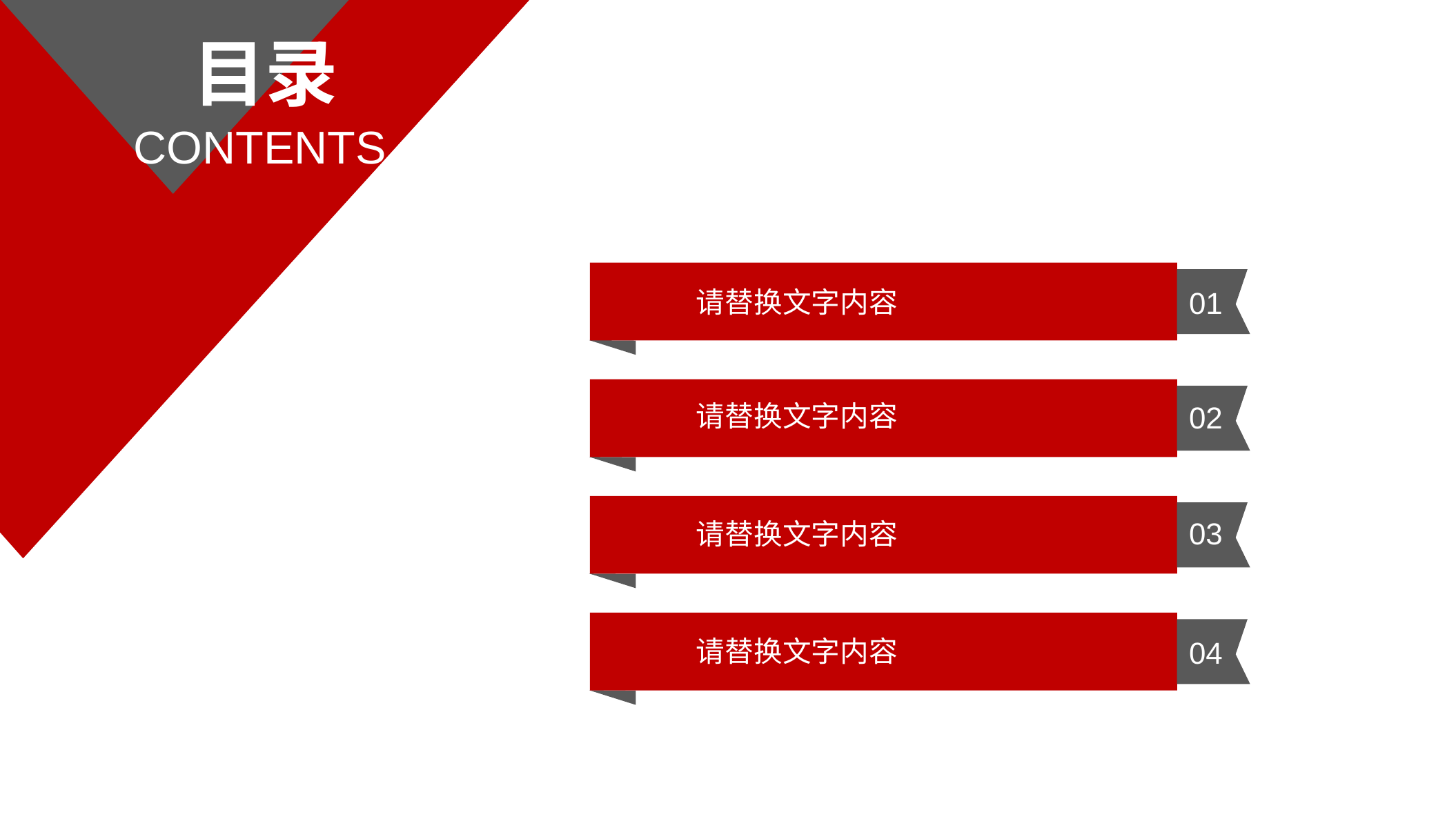

目录
CONTENTS

请替换文字内容
01

请替换文字内容
02

03
请替换文字内容

请替换文字内容
04